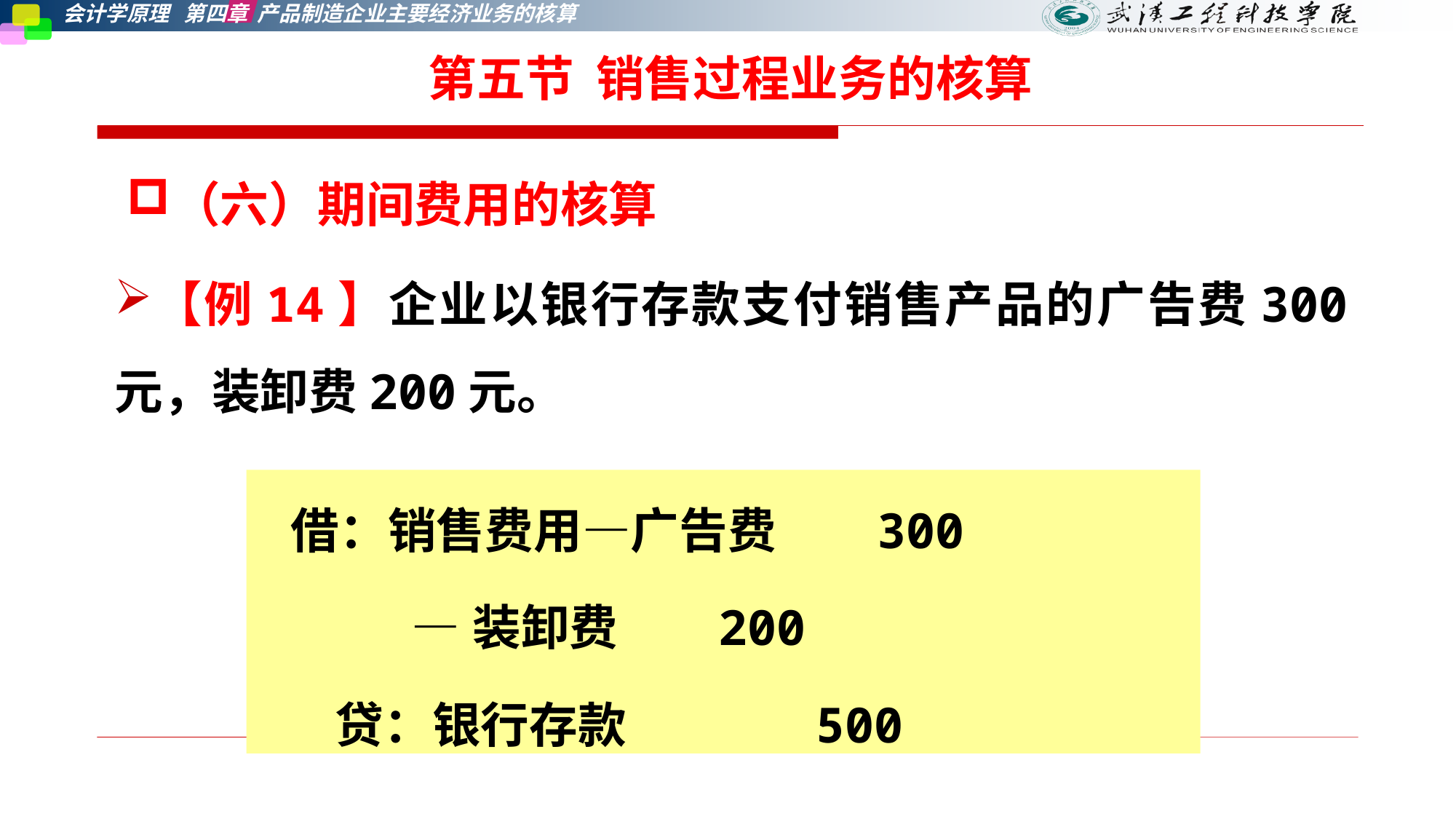

第五节  销售过程业务的核算
（六）期间费用的核算

【例14】企业以银行存款支付销售产品的广告费300元，装卸费200元。
  借：销售费用—广告费        300
              —装卸费        200
      贷：银行存款                500